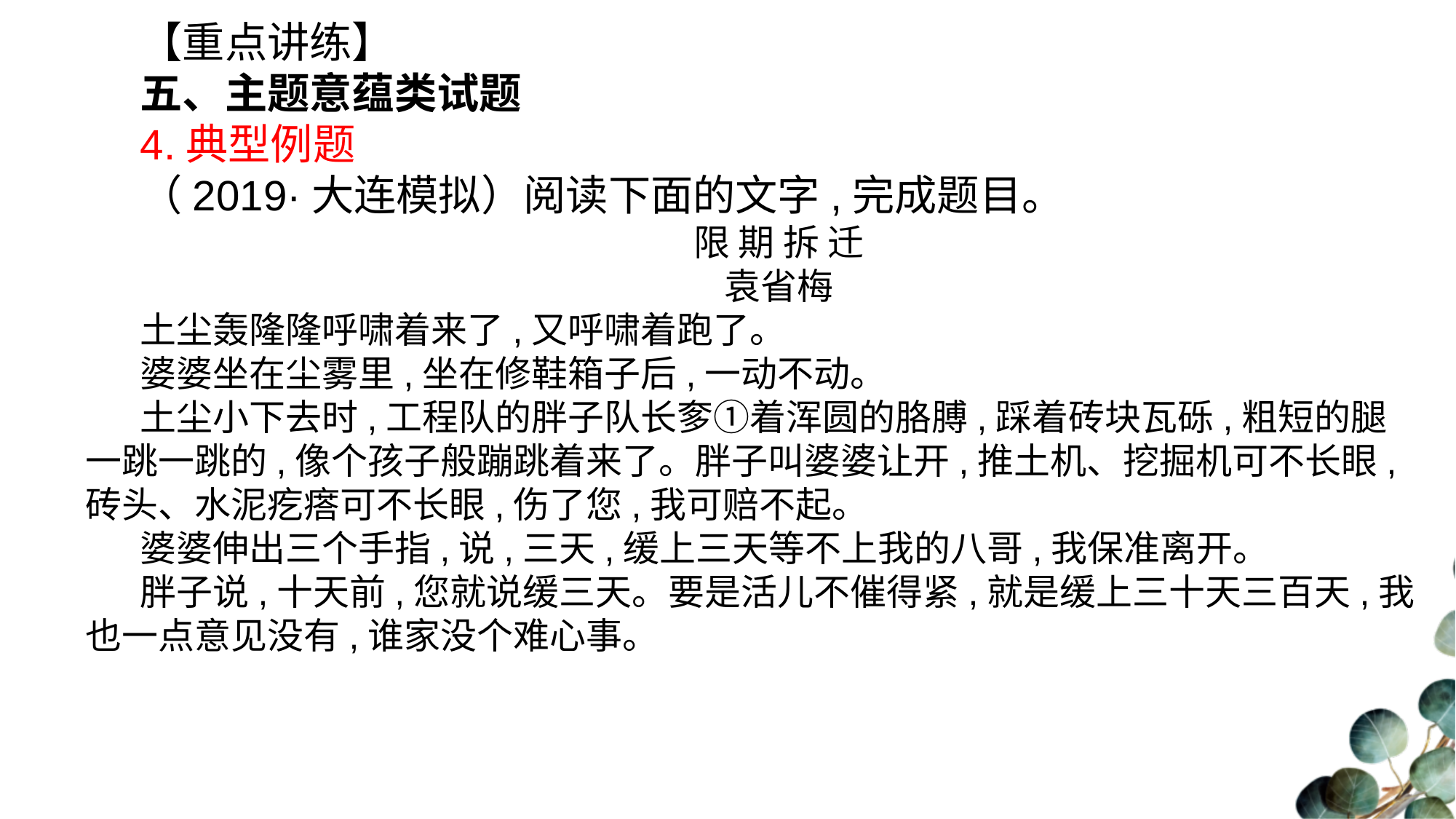

【重点讲练】
五、主题意蕴类试题
4.典型例题
（2019·大连模拟）阅读下面的文字,完成题目。
限 期 拆 迁
袁省梅
土尘轰隆隆呼啸着来了,又呼啸着跑了。
婆婆坐在尘雾里,坐在修鞋箱子后,一动不动。
土尘小下去时,工程队的胖子队长奓①着浑圆的胳膊,踩着砖块瓦砾,粗短的腿一跳一跳的,像个孩子般蹦跳着来了。胖子叫婆婆让开,推土机、挖掘机可不长眼,砖头、水泥疙瘩可不长眼,伤了您,我可赔不起。
婆婆伸出三个手指,说,三天,缓上三天等不上我的八哥,我保准离开。
胖子说,十天前,您就说缓三天。要是活儿不催得紧,就是缓上三十天三百天,我也一点意见没有,谁家没个难心事。